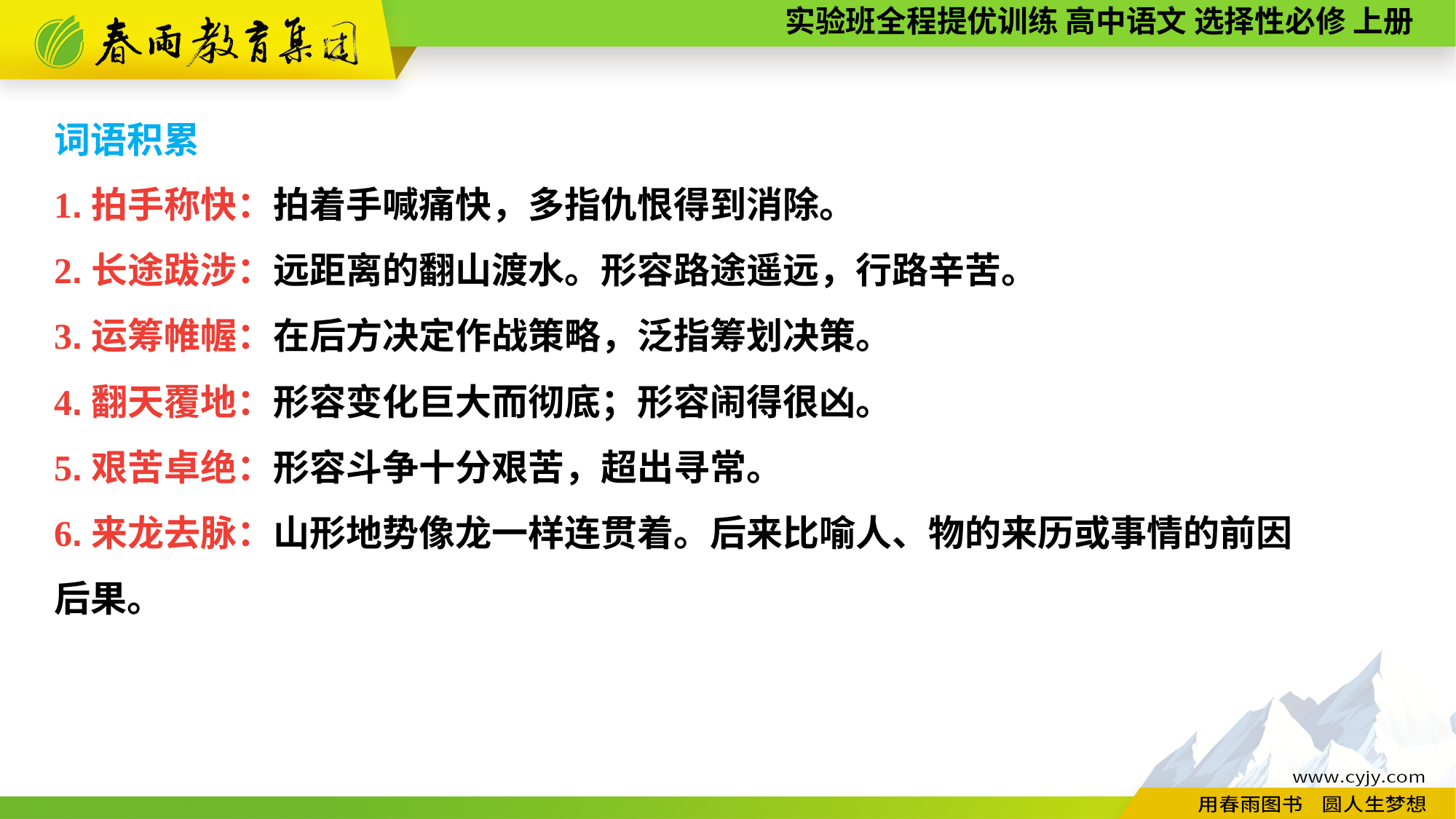

词语积累
1.拍手称快：拍着手喊痛快，多指仇恨得到消除。
2.长途跋涉：远距离的翻山渡水。形容路途遥远，行路辛苦。
3.运筹帷幄：在后方决定作战策略，泛指筹划决策。
4.翻天覆地：形容变化巨大而彻底；形容闹得很凶。
5.艰苦卓绝：形容斗争十分艰苦，超出寻常。
6.来龙去脉：山形地势像龙一样连贯着。后来比喻人、物的来历或事情的前因
后果。